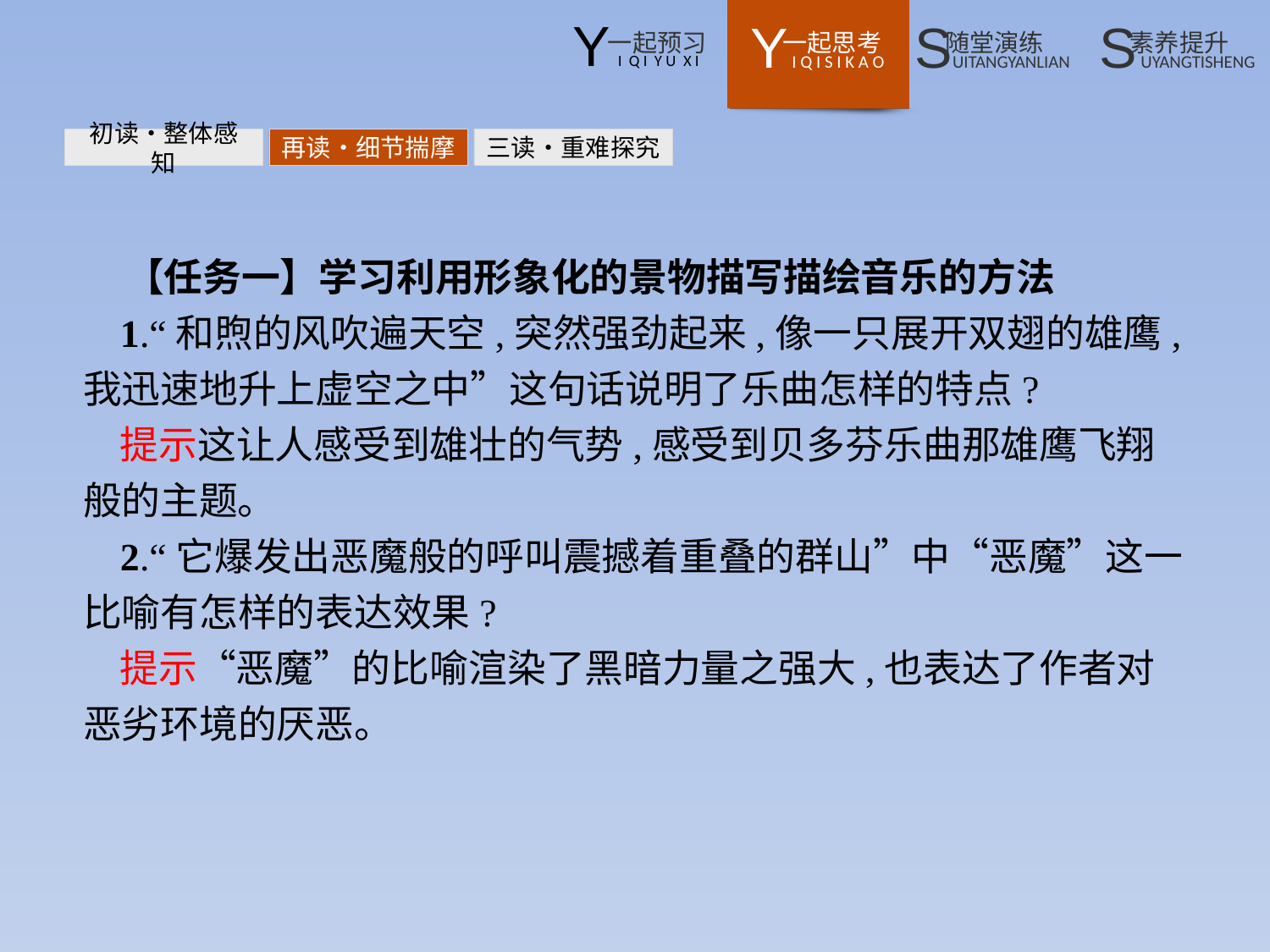

初读•整体感知
再读•细节揣摩
三读•重难探究
【任务一】学习利用形象化的景物描写描绘音乐的方法
1.“和煦的风吹遍天空,突然强劲起来,像一只展开双翅的雄鹰,我迅速地升上虚空之中”这句话说明了乐曲怎样的特点?
提示这让人感受到雄壮的气势,感受到贝多芬乐曲那雄鹰飞翔般的主题。
2.“它爆发出恶魔般的呼叫震撼着重叠的群山”中“恶魔”这一比喻有怎样的表达效果?
提示“恶魔”的比喻渲染了黑暗力量之强大,也表达了作者对恶劣环境的厌恶。